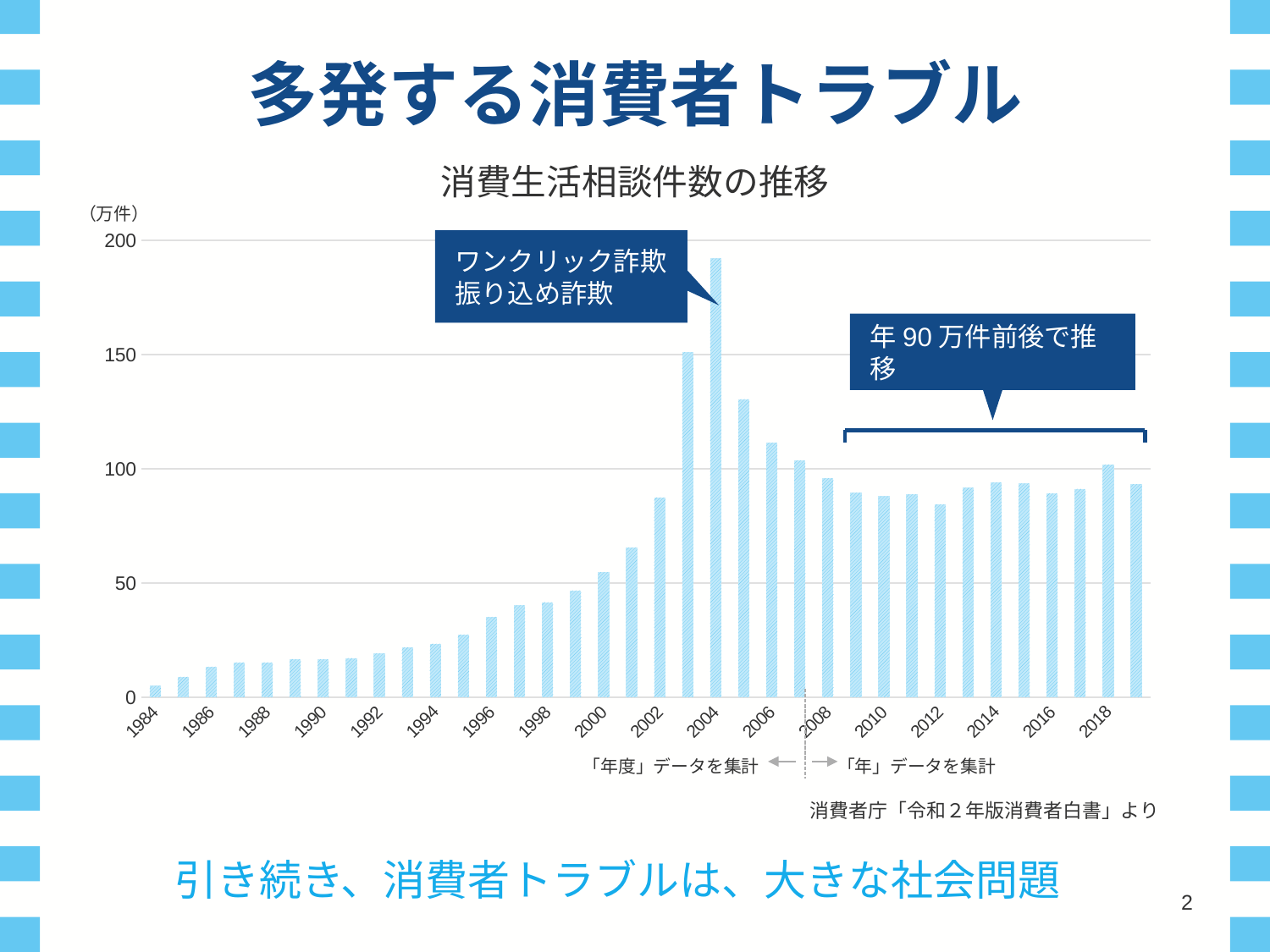

# 多発する消費者トラブル
消費生活相談件数の推移
（万件）

### Chart

| Category | 消費生活相談件数の推移 |
|---|---|
| 1984 | 4.9 |
| 1985 | 8.9 |
| 1986 | 13.3 |
| 1987 | 15.2 |
| 1988 | 15.2 |
| 1989 | 16.6 |
| 1990 | 16.5 |
| 1991 | 17.1 |
| 1992 | 19.1 |
| 1993 | 21.8 |
| 1994 | 23.4 |
| 1995 | 27.4 |
| 1996 | 35.1 |
| 1997 | 40.1 |
| 1998 | 41.5 |
| 1999 | 46.7 |
| 2000 | 54.7 |
| 2001 | 65.6 |
| 2002 | 87.4 |
| 2003 | 151.0 |
| 2004 | 192.0 |
| 2005 | 130.4 |
| 2006 | 111.3 |
| 2007 | 103.5 |
| 2008 | 95.8 |
| 2009 | 89.4 |
| 2010 | 87.9 |
| 2011 | 88.8 |
| 2012 | 84.4 |
| 2013 | 91.6 |
| 2014 | 94.0 |
| 2015 | 93.5 |
| 2016 | 89.1 |
| 2017 | 91.1 |
| 2018 | 101.8 |
| 2019 | 93.3 |
ワンクリック詐欺
振り込め詐欺

年90万件前後で推移

「年度」データを集計
「年」データを集計
消費者庁「令和２年版消費者白書」より
引き続き、消費者トラブルは、大きな社会問題
2